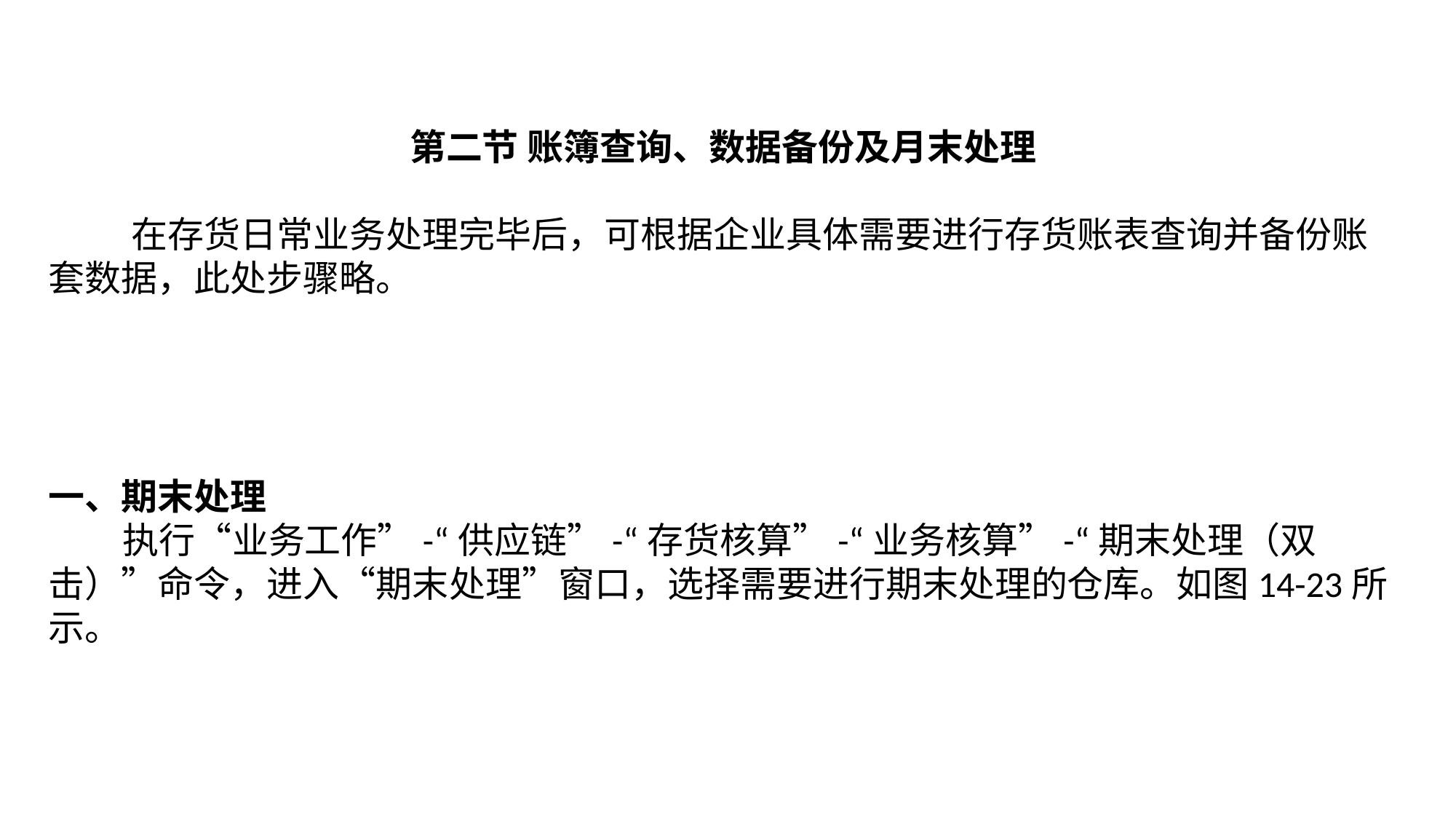

第二节 账簿查询、数据备份及月末处理

         在存货日常业务处理完毕后，可根据企业具体需要进行存货账表查询并备份账套数据，此处步骤略。

一、期末处理
        执行“业务工作”-“供应链”-“存货核算”-“业务核算”-“期末处理（双击）”命令，进入“期末处理”窗口，选择需要进行期末处理的仓库。如图14-23所示。